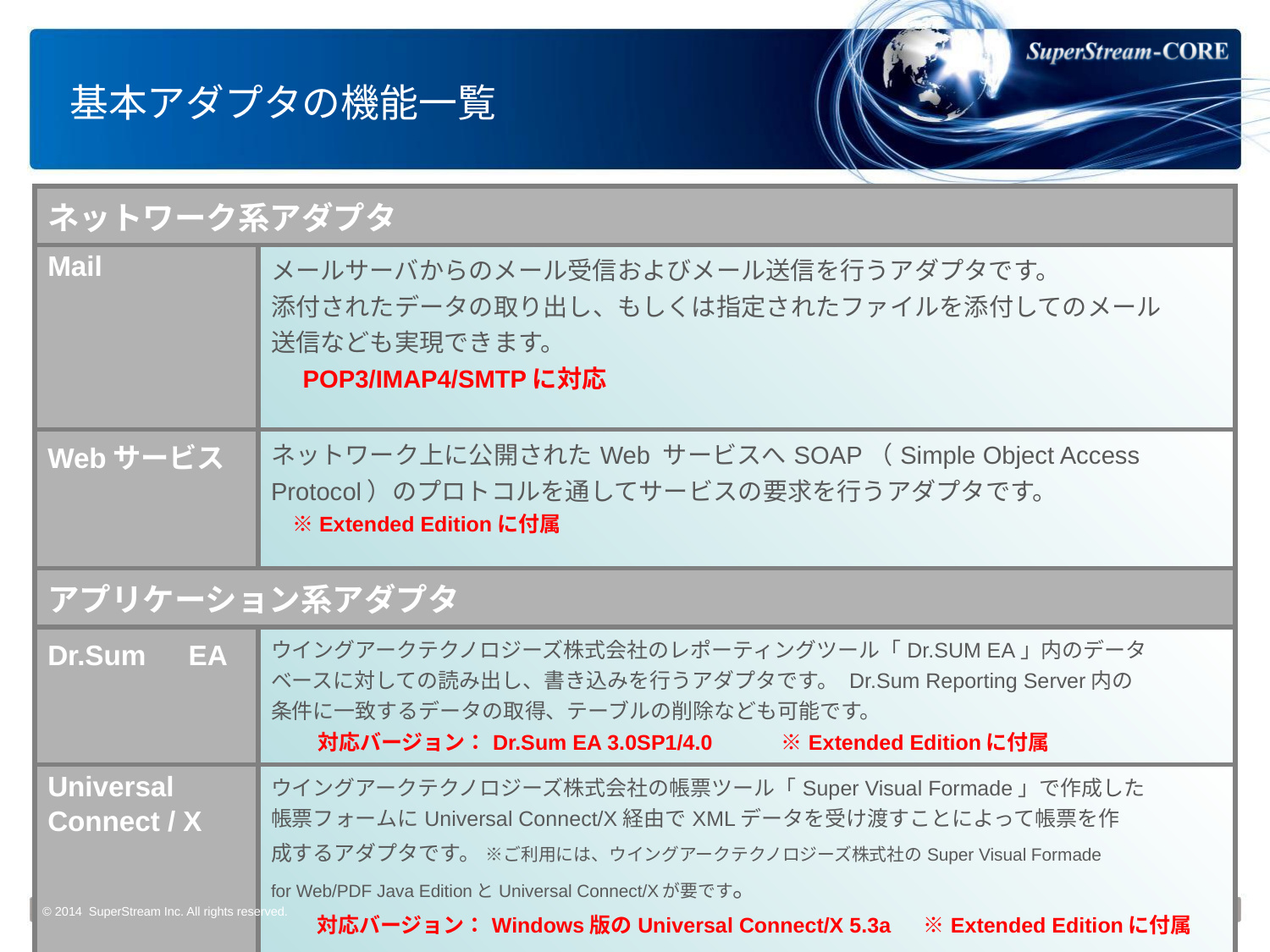

# 基本アダプタの機能一覧
| ネットワーク系アダプタ |  |
| --- | --- |
| Mail | メールサーバからのメール受信およびメール送信を行うアダプタです。 添付されたデータの取り出し、もしくは指定されたファイルを添付してのメール 送信なども実現できます。 　POP3/IMAP4/SMTPに対応 |
| Webサービス | ネットワーク上に公開されたWeb サービスへSOAP（Simple Object Access Protocol）のプロトコルを通してサービスの要求を行うアダプタです。 　※Extended Editionに付属 |
| アプリケーション系アダプタ |  |
| Dr.Sum　EA | ウイングアークテクノロジーズ株式会社のレポーティングツール「Dr.SUM EA」内のデータ ベースに対しての読み出し、書き込みを行うアダプタです。 Dr.Sum Reporting Server内の 条件に一致するデータの取得、テーブルの削除なども可能です。 　　 対応バージョン：Dr.Sum EA 3.0SP1/4.0　　　※Extended Editionに付属 |
| Universal Connect / X | ウイングアークテクノロジーズ株式会社の帳票ツール「Super Visual Formade」で作成した 帳票フォームにUniversal Connect/X経由でXMLデータを受け渡すことによって帳票を作 成するアダプタです。 ※ご利用には、ウイングアークテクノロジーズ株式社のSuper Visual Formade for Web/PDF Java EditionとUniversal Connect/Xが要です。 　　対応バージョン：Windows版のUniversal Connect/X 5.3a 　※Extended Editionに付属 |
© 2014  SuperStream Inc. All rights reserved.
15